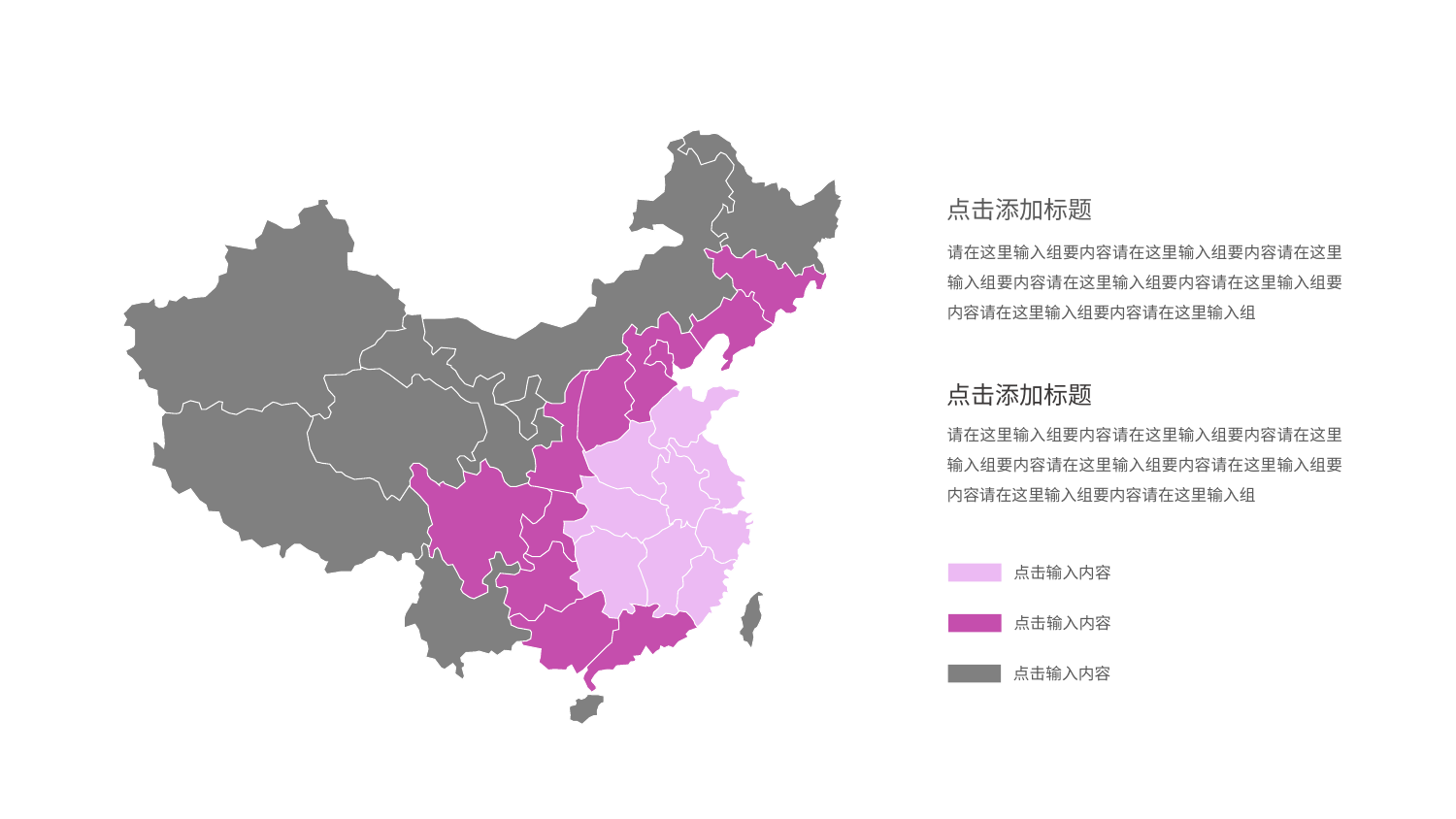

点击添加标题
请在这里输入组要内容请在这里输入组要内容请在这里输入组要内容请在这里输入组要内容请在这里输入组要内容请在这里输入组要内容请在这里输入组
点击添加标题
请在这里输入组要内容请在这里输入组要内容请在这里输入组要内容请在这里输入组要内容请在这里输入组要内容请在这里输入组要内容请在这里输入组
点击输入内容

点击输入内容

点击输入内容